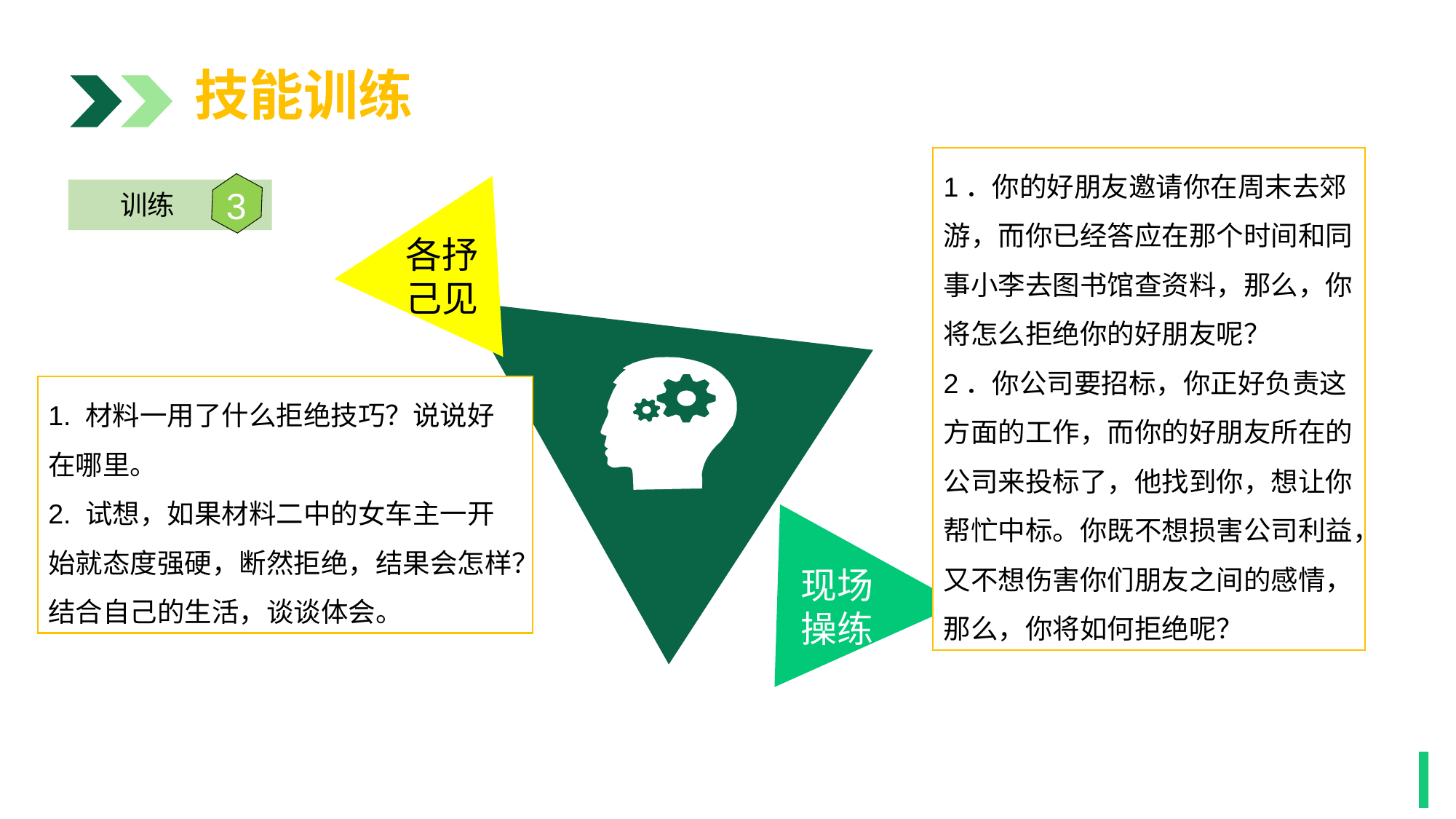

技能训练

1．你的好朋友邀请你在周末去郊游，而你已经答应在那个时间和同事小李去图书馆查资料，那么，你将怎么拒绝你的好朋友呢？
2．你公司要招标，你正好负责这方面的工作，而你的好朋友所在的公司来投标了，他找到你，想让你帮忙中标。你既不想损害公司利益，又不想伤害你们朋友之间的感情，那么，你将如何拒绝呢？

各抒
己见
3

训练

1. 材料一用了什么拒绝技巧？说说好在哪里。
2. 试想，如果材料二中的女车主一开始就态度强硬，断然拒绝，结果会怎样？结合自己的生活，谈谈体会。

现场
操练
9